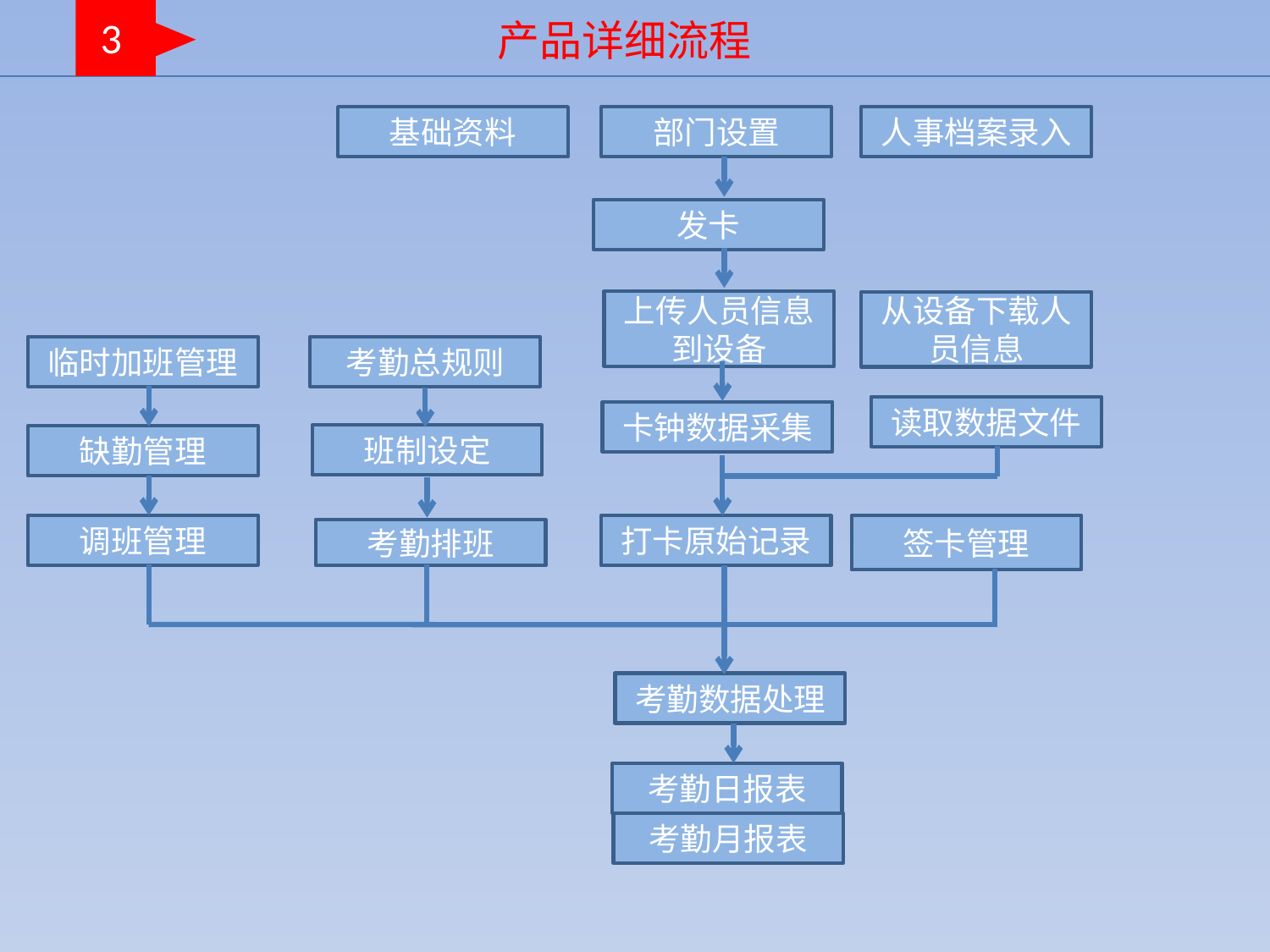

3
产品详细流程

基础资料
部门设置
人事档案录入
发卡
上传人员信息到设备
从设备下载人员信息
临时加班管理
考勤总规则
读取数据文件
卡钟数据采集
班制设定
缺勤管理
调班管理
打卡原始记录
签卡管理
考勤排班
考勤数据处理
考勤日报表
考勤月报表